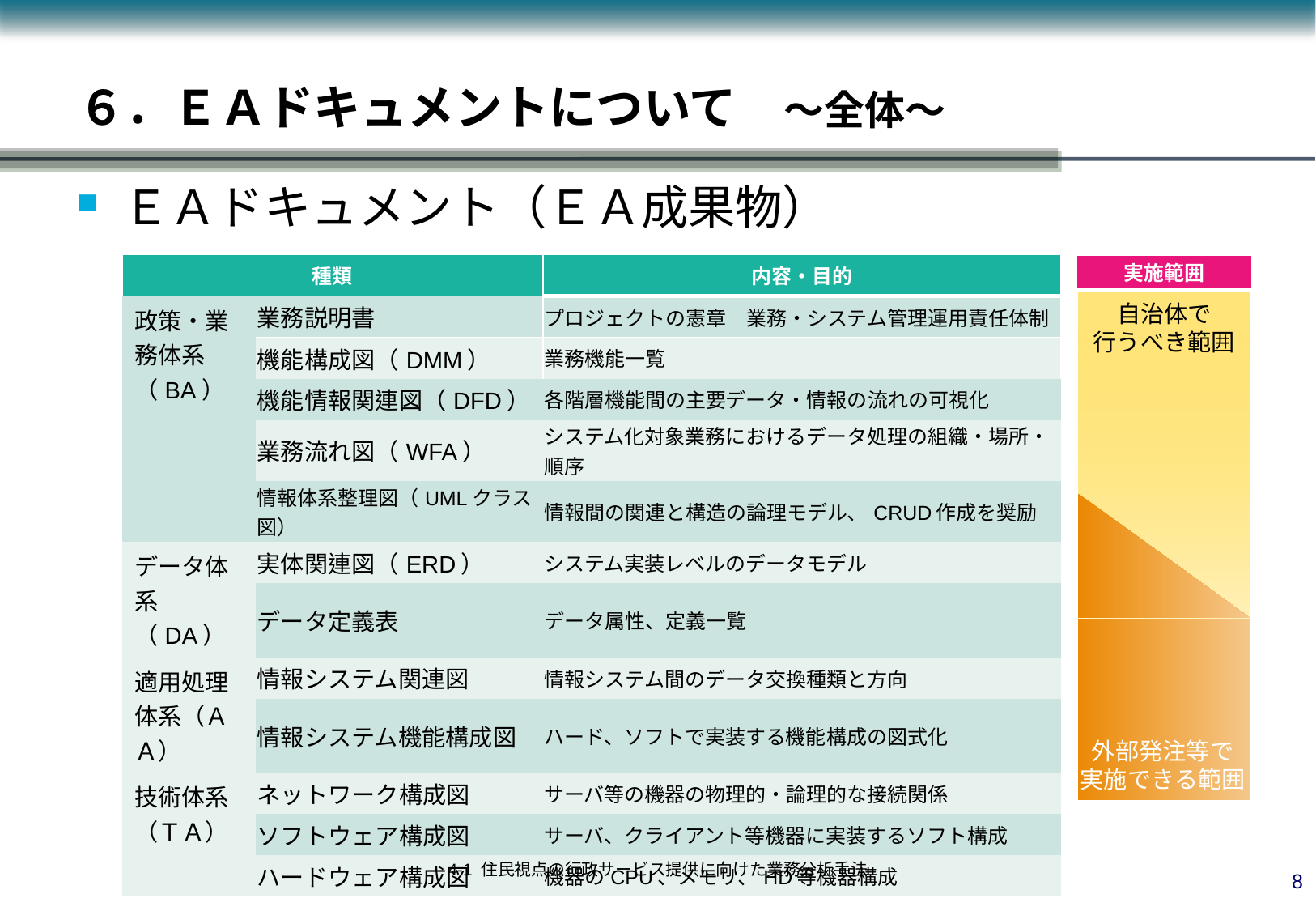

６．ＥＡドキュメントについて　～全体～
ＥＡドキュメント（ＥＡ成果物）
実施範囲
| 種類 |  | 内容・目的 |
| --- | --- | --- |
| 政策・業務体系（BA） | 業務説明書 | プロジェクトの憲章　業務・システム管理運用責任体制 |
|  | 機能構成図（DMM） | 業務機能一覧 |
|  | 機能情報関連図（DFD） | 各階層機能間の主要データ・情報の流れの可視化 |
|  | 業務流れ図（WFA） | システム化対象業務におけるデータ処理の組織・場所・順序 |
|  | 情報体系整理図（UMLクラス図） | 情報間の関連と構造の論理モデル、CRUD作成を奨励 |
| データ体系（DA） | 実体関連図（ERD） | システム実装レベルのデータモデル |
|  | データ定義表 | データ属性、定義一覧 |
| 適用処理体系（ＡＡ） | 情報システム関連図 | 情報システム間のデータ交換種類と方向 |
|  | 情報システム機能構成図 | ハード、ソフトで実装する機能構成の図式化 |
| 技術体系（ＴＡ） | ネットワーク構成図 | サーバ等の機器の物理的・論理的な接続関係 |
|  | ソフトウェア構成図 | サーバ、クライアント等機器に実装するソフト構成 |
|  | ハードウェア構成図 | 機器のCPU、メモリ、HD等機器構成 |

自治体で
行うべき範囲

外部発注等で
実施できる範囲
8
4-1 住民視点の行政サービス提供に向けた業務分析手法